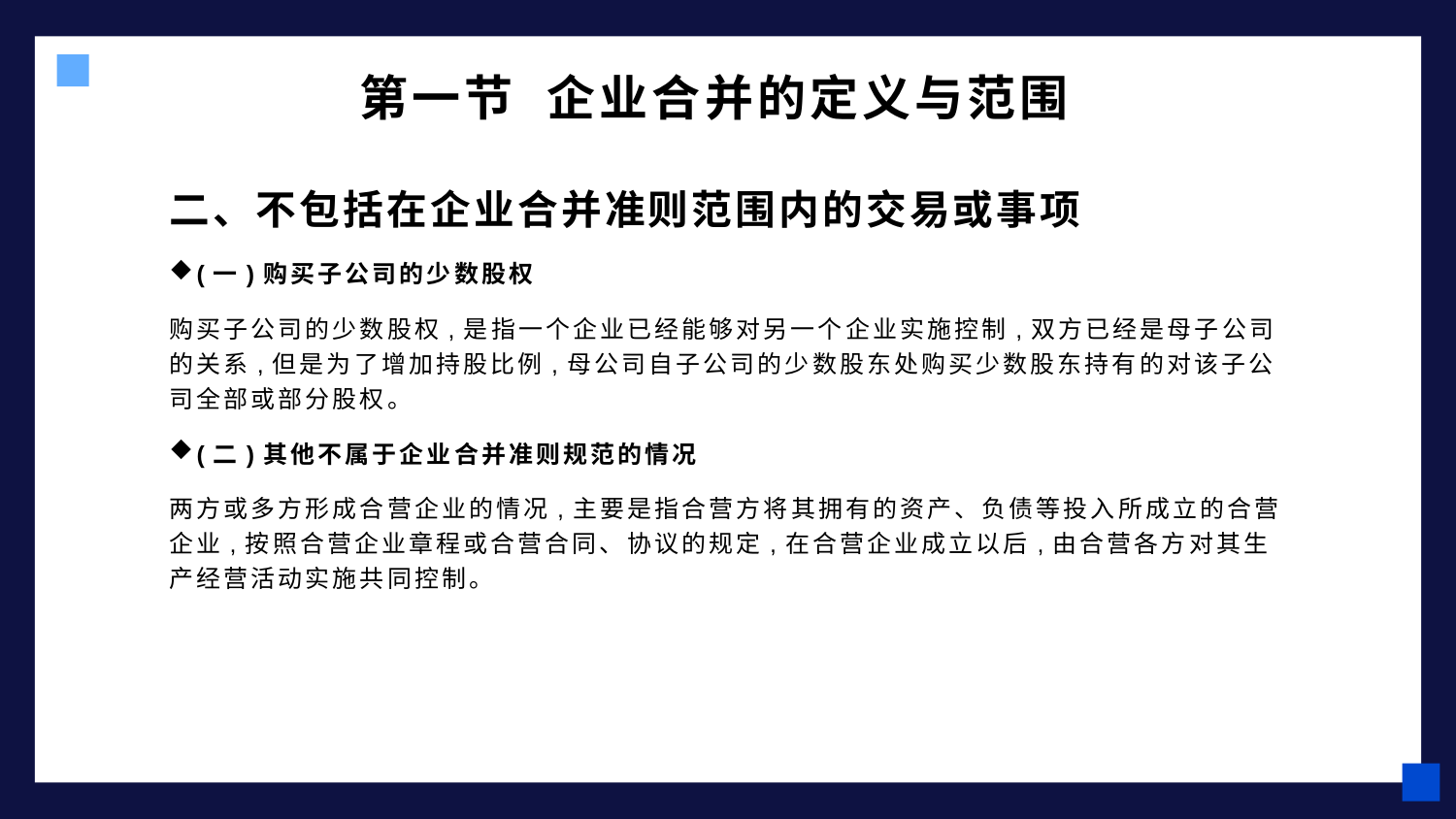

# 第一节  企业合并的定义与范围
二、不包括在企业合并准则范围内的交易或事项
(一)购买子公司的少数股权
购买子公司的少数股权,是指一个企业已经能够对另一个企业实施控制,双方已经是母子公司的关系,但是为了增加持股比例,母公司自子公司的少数股东处购买少数股东持有的对该子公司全部或部分股权。
(二)其他不属于企业合并准则规范的情况
两方或多方形成合营企业的情况,主要是指合营方将其拥有的资产、负债等投入所成立的合营企业,按照合营企业章程或合营合同、协议的规定,在合营企业成立以后,由合营各方对其生产经营活动实施共同控制。